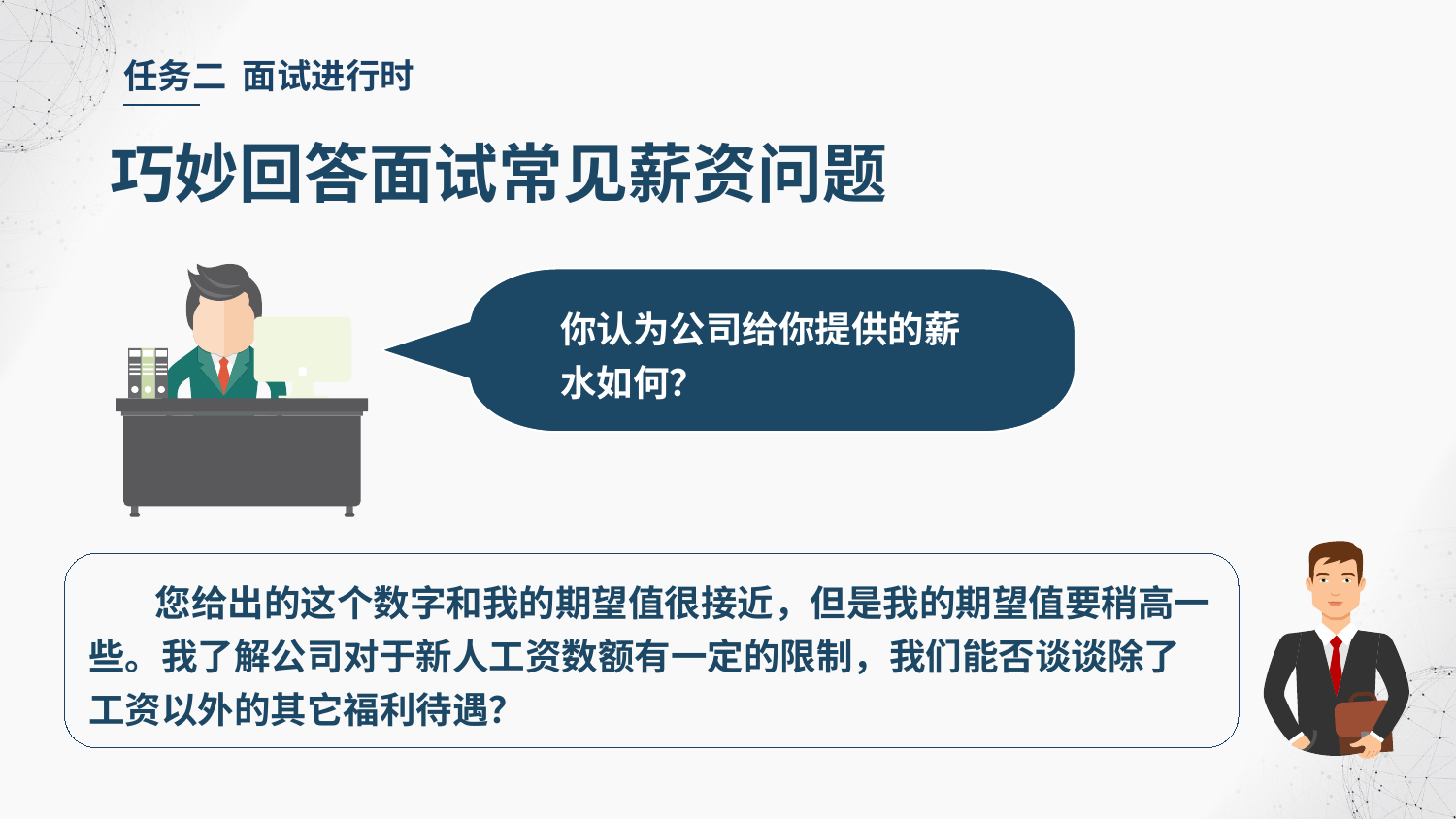

任务二  面试进行时
巧妙回答面试常见薪资问题

你认为公司给你提供的薪水如何？

       您给出的这个数字和我的期望值很接近，但是我的期望值要稍高一些。我了解公司对于新人工资数额有一定的限制，我们能否谈谈除了工资以外的其它福利待遇？